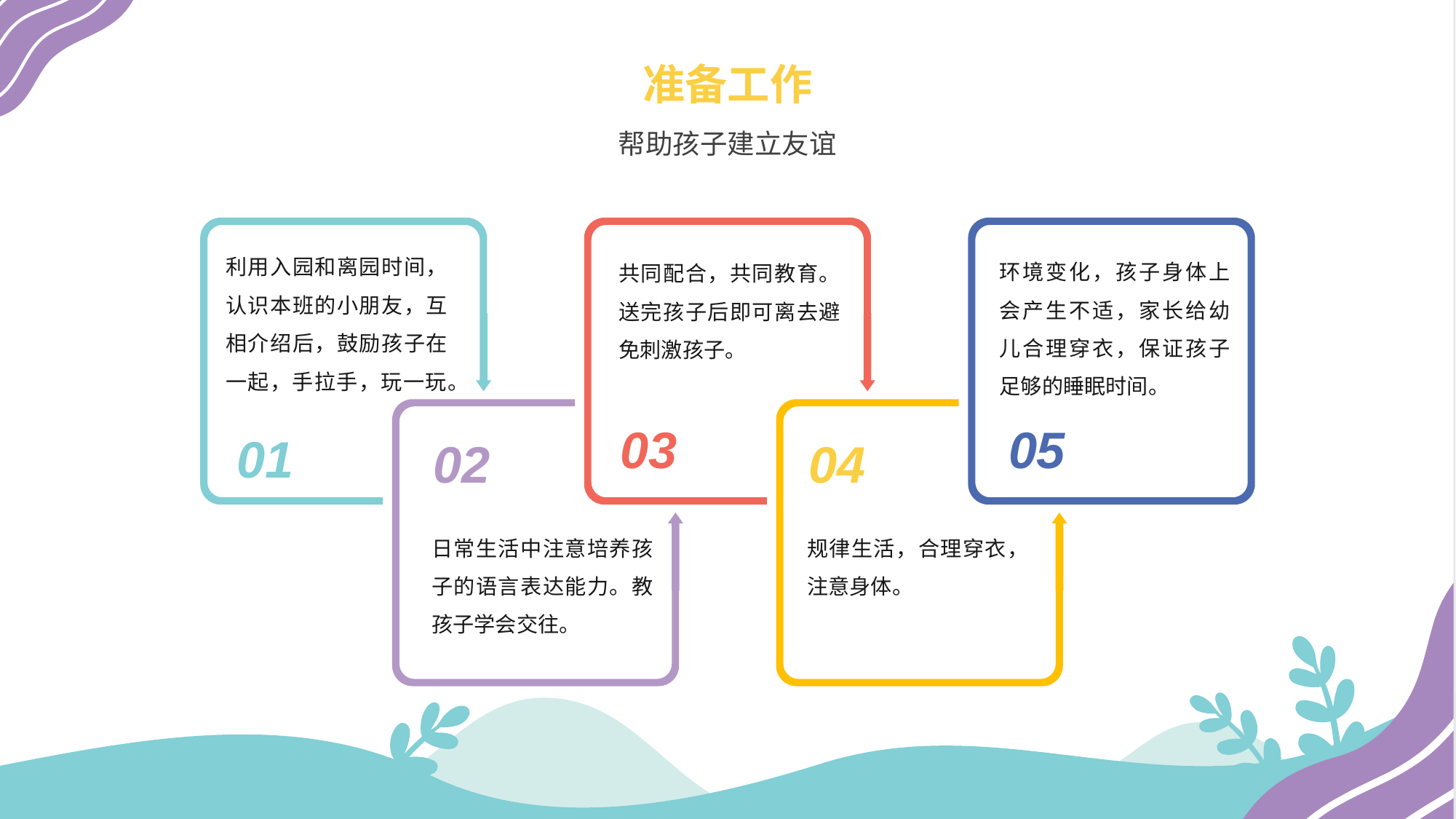

准备工作
帮助孩子建立友谊

利用入园和离园时间，认识本班的小朋友，互相介绍后，鼓励孩子在一起，手拉手，玩一玩。
环境变化，孩子身体上会产生不适，家长给幼儿合理穿衣，保证孩子足够的睡眠时间。
共同配合，共同教育。送完孩子后即可离去避免刺激孩子。

03
05
01
02
04
日常生活中注意培养孩子的语言表达能力。教孩子学会交往。
规律生活，合理穿衣，注意身体。